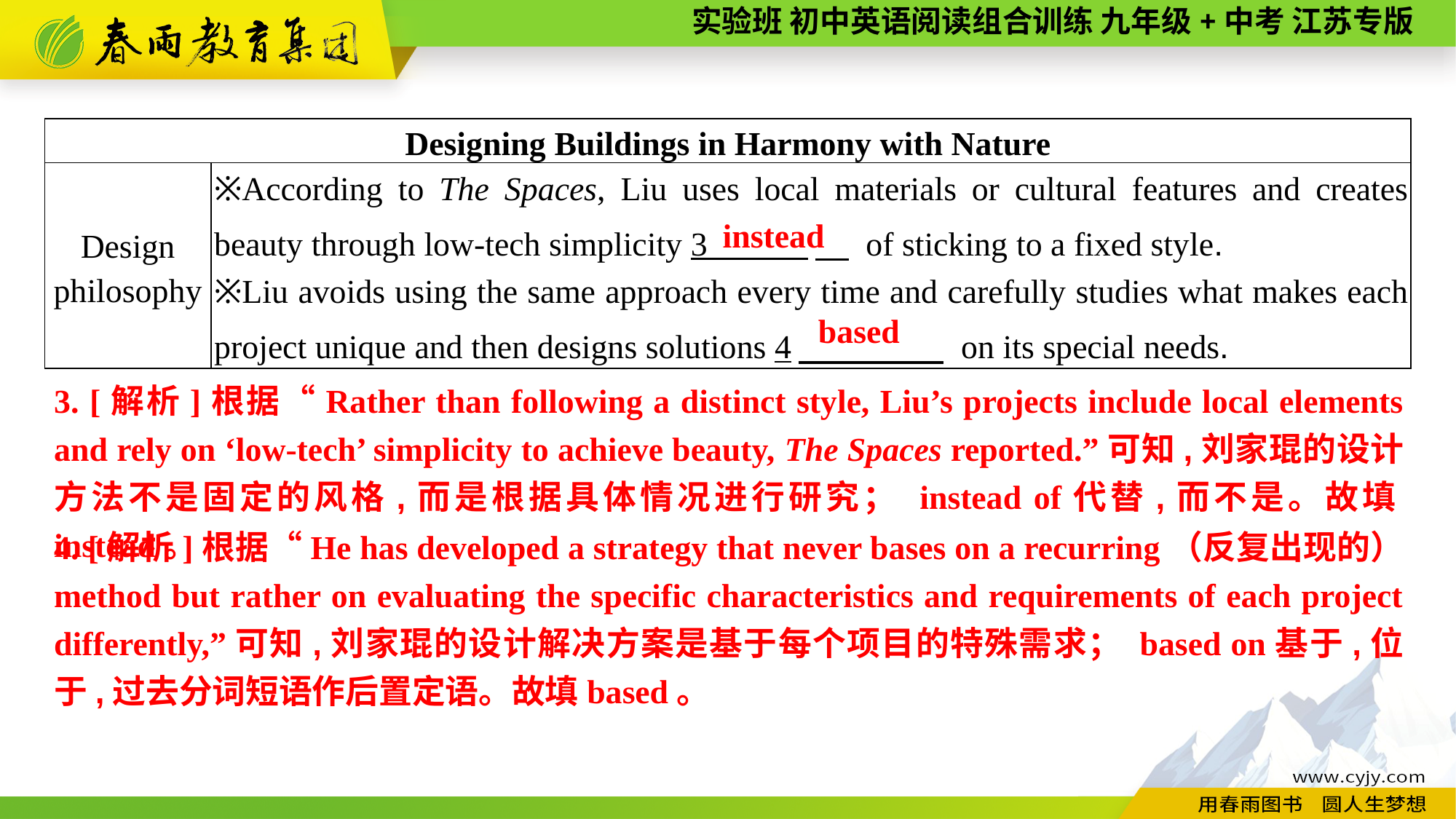

| Designing Buildings in Harmony with Nature |  |
| --- | --- |
| Design philosophy | ※According to The Spaces, Liu uses local materials or cultural features and creates beauty through low-tech simplicity 3 　 of sticking to a fixed style. ※Liu avoids using the same approach every time and carefully studies what makes each project unique and then designs solutions 4　 on its special needs. |
instead
based
3. [解析]根据“Rather than following a distinct style, Liu’s projects include local elements and rely on ‘low-tech’ simplicity to achieve beauty, The Spaces reported.”可知,刘家琨的设计方法不是固定的风格,而是根据具体情况进行研究； instead of代替,而不是。故填instead。
4. [解析]根据“He has developed a strategy that never bases on a recurring（反复出现的） method but rather on evaluating the specific characteristics and requirements of each project differently,”可知,刘家琨的设计解决方案是基于每个项目的特殊需求； based on基于,位于,过去分词短语作后置定语。故填based。